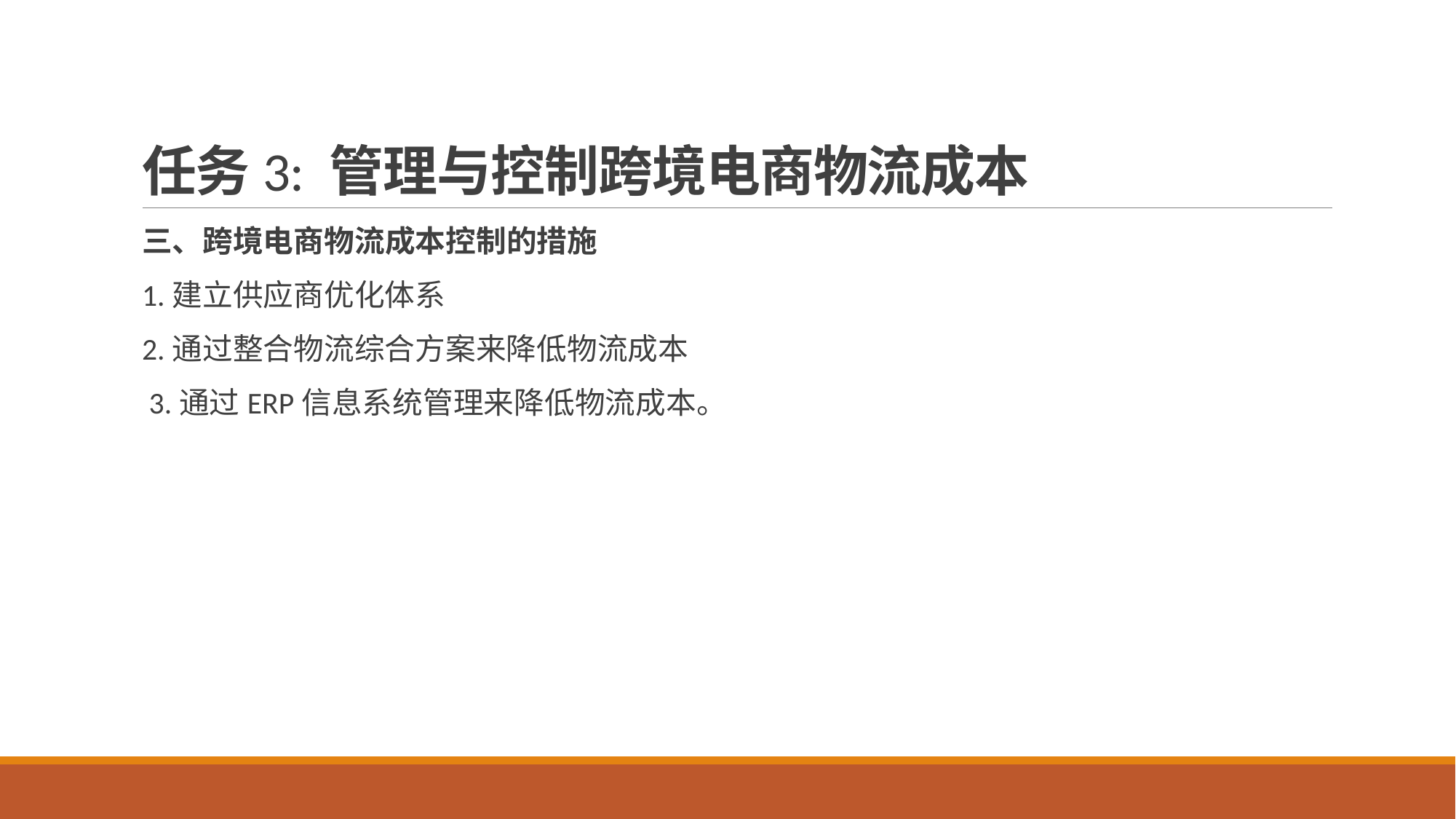

# 任务3: 管理与控制跨境电商物流成本
三、跨境电商物流成本控制的措施
1.建立供应商优化体系
2.通过整合物流综合方案来降低物流成本
 3.通过ERP信息系统管理来降低物流成本。